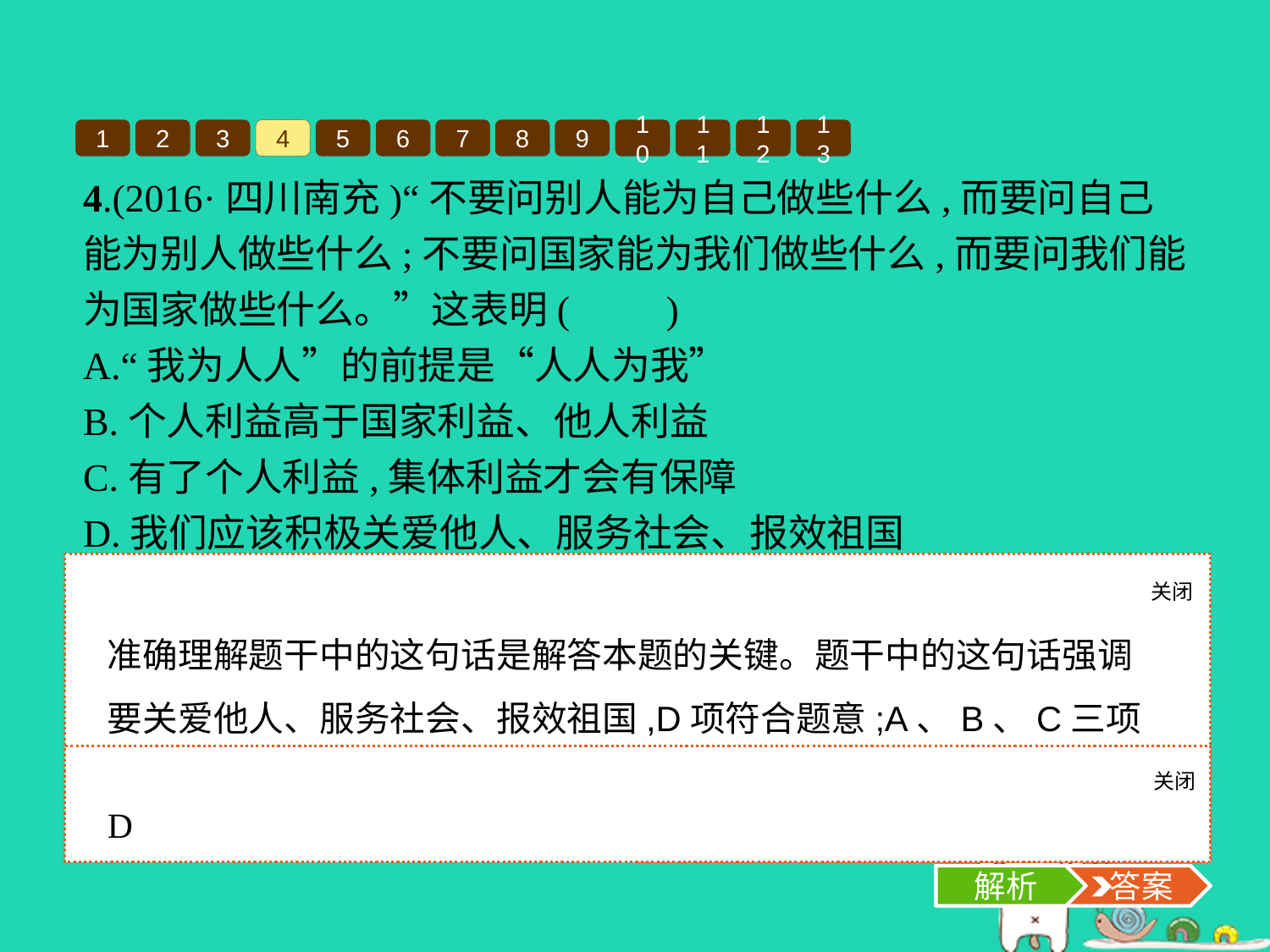

1
2
3
4
5
6
7
8
9
10
11
12
13
4.(2016·四川南充)“不要问别人能为自己做些什么,而要问自己能为别人做些什么;不要问国家能为我们做些什么,而要问我们能为国家做些什么。”这表明(　　)
A.“我为人人”的前提是“人人为我”
B.个人利益高于国家利益、他人利益
C.有了个人利益,集体利益才会有保障
D.我们应该积极关爱他人、服务社会、报效祖国

关闭
解析

准确理解题干中的这句话是解答本题的关键。题干中的这句话强调要关爱他人、服务社会、报效祖国,D项符合题意;A、B、C三项说法错误,应排除。故选D项。

关闭
解析
  答案

D
解析
  答案